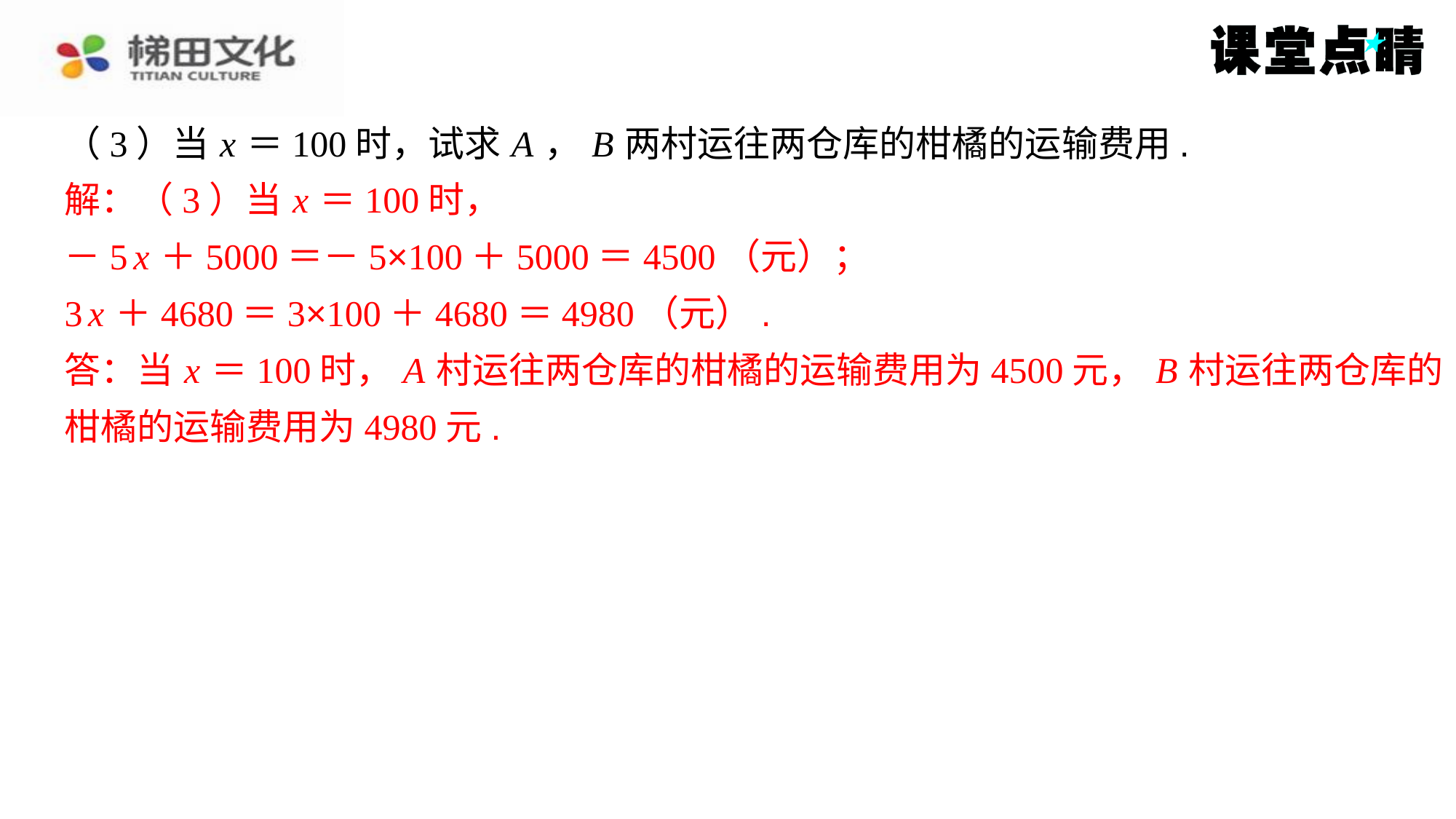

（3）当 x ＝100时，试求 A ， B 两村运往两仓库的柑橘的运输费用.
解：（3）当 x ＝100时，
－5 x ＋5000＝－5×100＋5000＝4500（元）；
3 x ＋4680＝3×100＋4680＝4980（元）.
答：当 x ＝100时， A 村运往两仓库的柑橘的运输费用为4500元， B 村运往两仓库的
柑橘的运输费用为4980元.
解：（3）当 x ＝100时，
－5 x ＋5000＝－5×100＋5000＝4500（元）；
3 x ＋4680＝3×100＋4680＝4980（元）.
答：当 x ＝100时， A 村运往两仓库的柑橘的运输费用为4500元， B 村运往两仓库的
柑橘的运输费用为4980元.